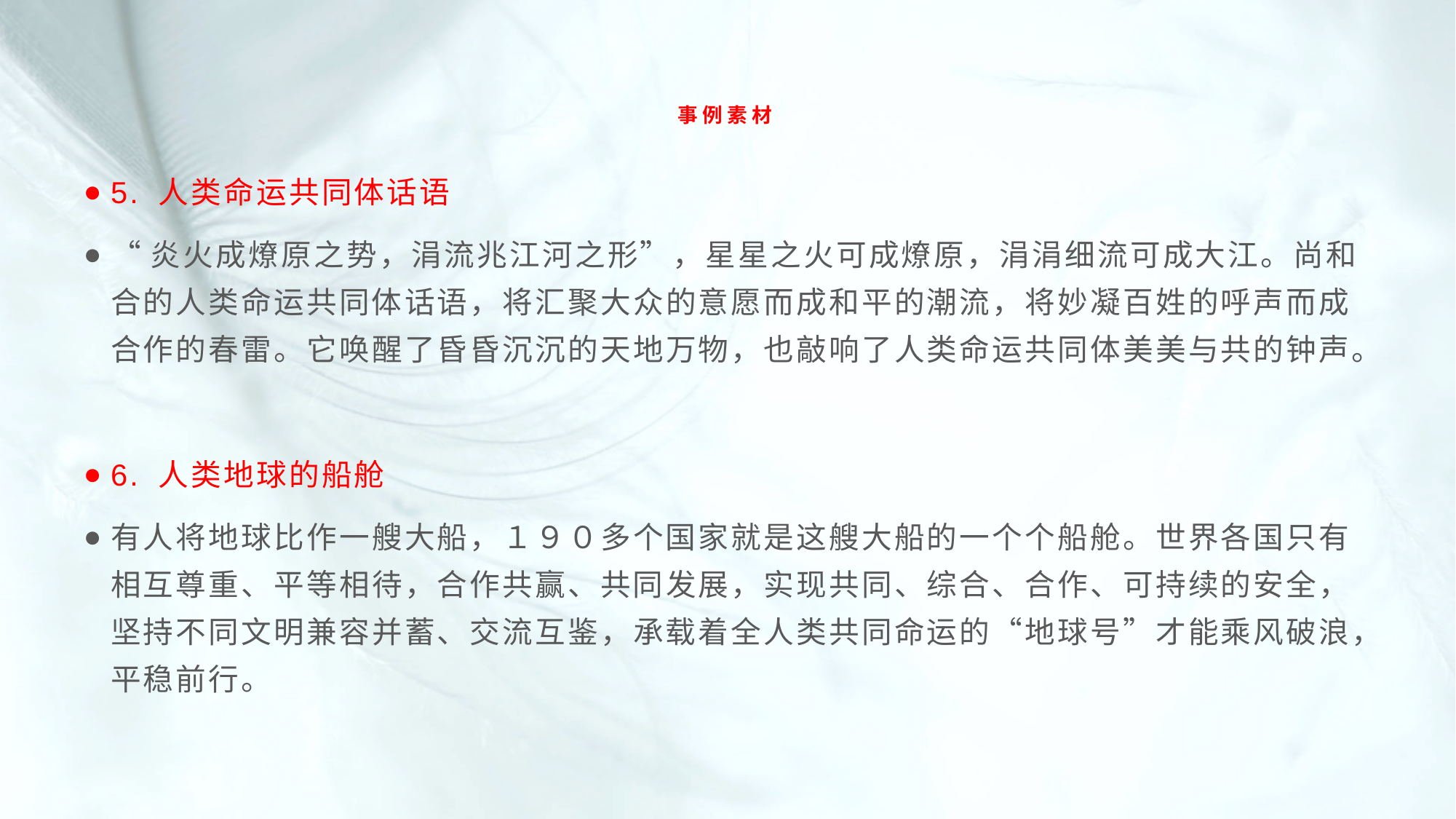

# 事例素材
5. 人类命运共同体话语
“炎火成燎原之势，涓流兆江河之形”，星星之火可成燎原，涓涓细流可成大江。尚和合的人类命运共同体话语，将汇聚大众的意愿而成和平的潮流，将妙凝百姓的呼声而成合作的春雷。它唤醒了昏昏沉沉的天地万物，也敲响了人类命运共同体美美与共的钟声。

6. 人类地球的船舱
有人将地球比作一艘大船，１９０多个国家就是这艘大船的一个个船舱。世界各国只有相互尊重、平等相待，合作共赢、共同发展，实现共同、综合、合作、可持续的安全，坚持不同文明兼容并蓄、交流互鉴，承载着全人类共同命运的“地球号”才能乘风破浪，平稳前行。